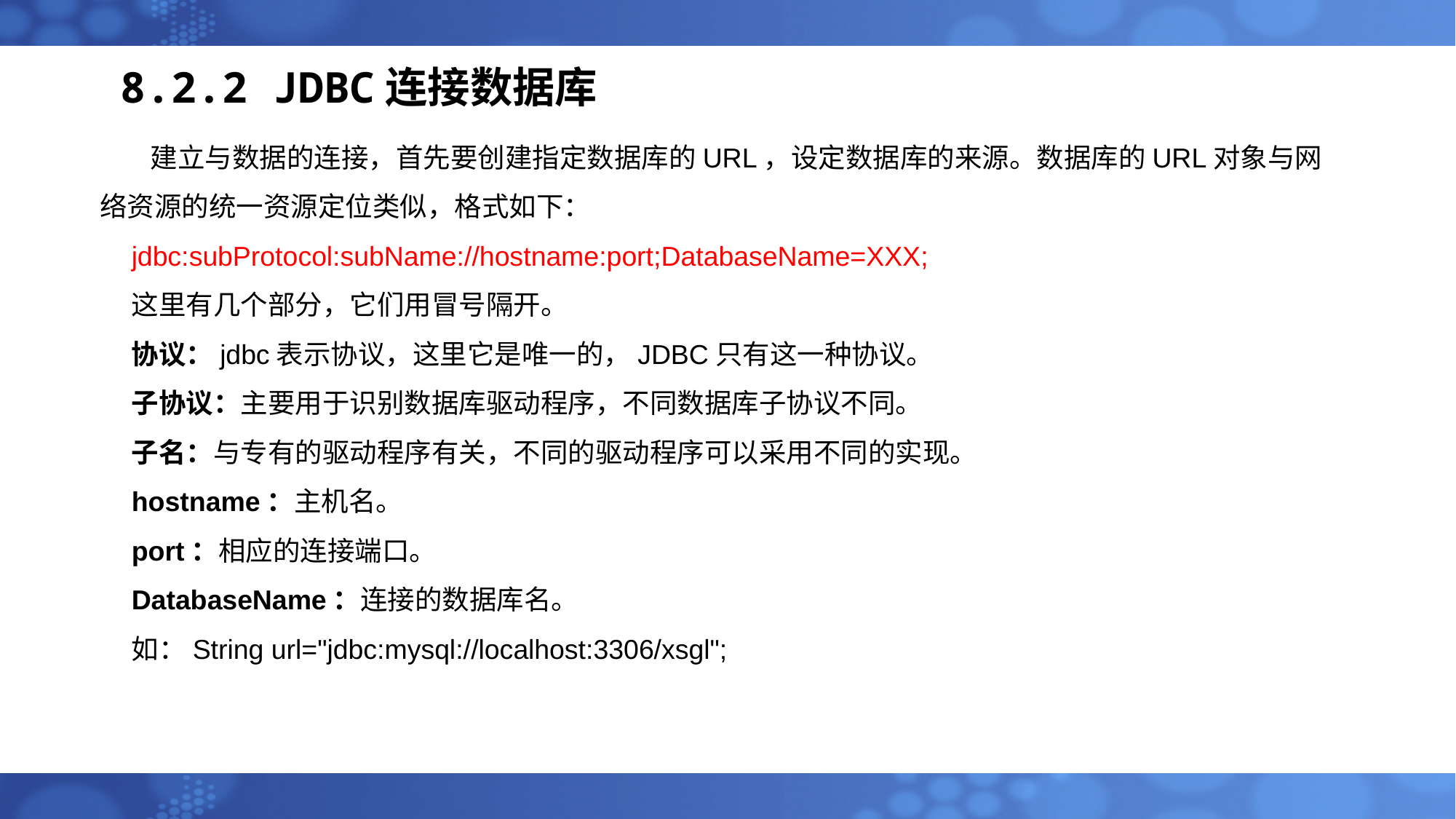

# 8.2.2 JDBC连接数据库
  建立与数据的连接，首先要创建指定数据库的URL，设定数据库的来源。数据库的URL对象与网络资源的统一资源定位类似，格式如下：
jdbc:subProtocol:subName://hostname:port;DatabaseName=XXX;
这里有几个部分，它们用冒号隔开。
协议：jdbc表示协议，这里它是唯一的，JDBC只有这一种协议。
子协议：主要用于识别数据库驱动程序，不同数据库子协议不同。
子名：与专有的驱动程序有关，不同的驱动程序可以采用不同的实现。
hostname：主机名。
port：相应的连接端口。
DatabaseName：连接的数据库名。
如：String url="jdbc:mysql://localhost:3306/xsgl";